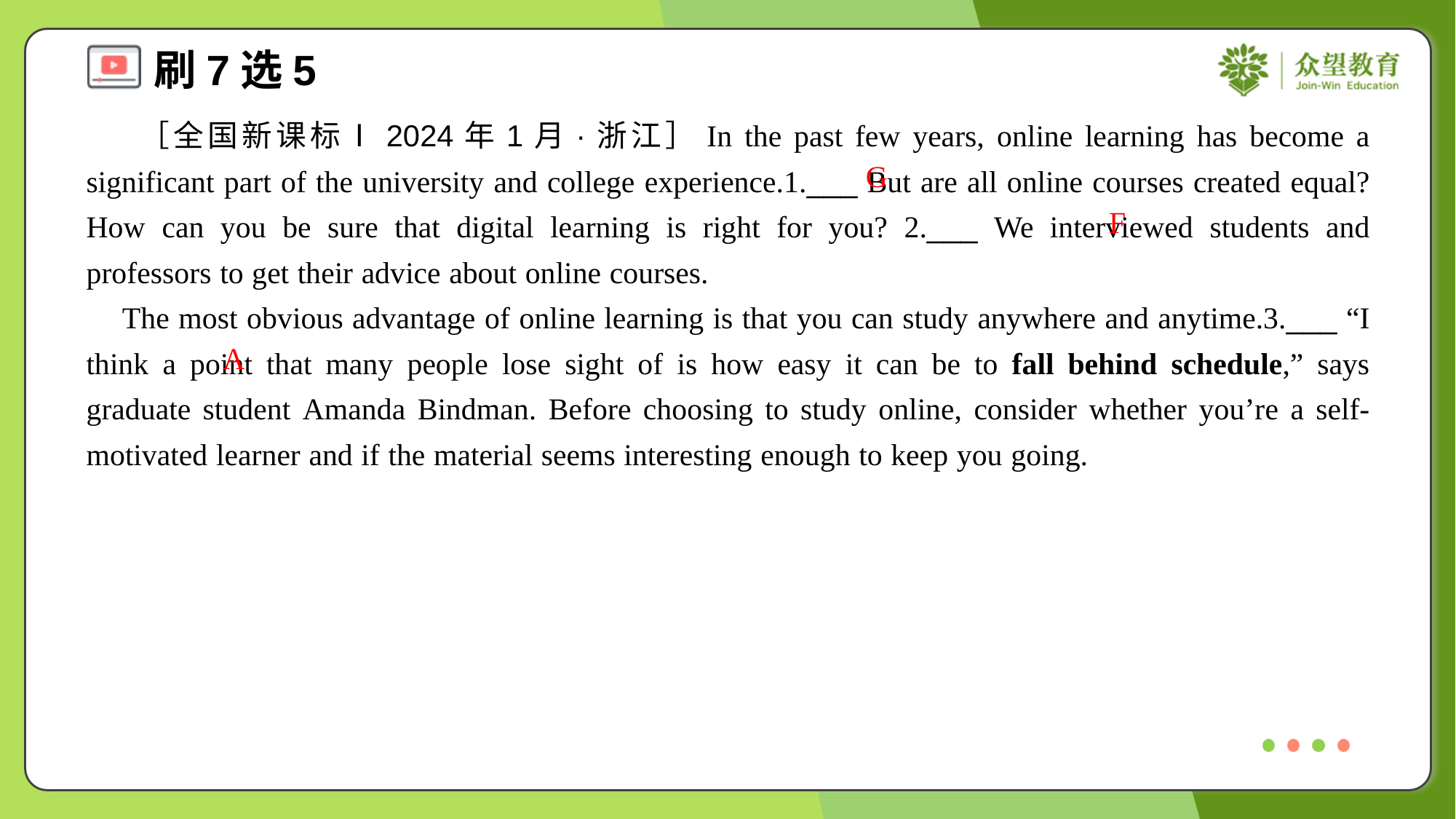

［全国新课标Ⅰ2024年1月·浙江］In the past few years, online learning has become a significant part of the university and college experience.1.___ But are all online courses created equal? How can you be sure that digital learning is right for you? 2.___ We interviewed students and professors to get their advice about online courses.
    The most obvious advantage of online learning is that you can study anywhere and anytime.3.___ “I think a point that many people lose sight of is how easy it can be to fall behind schedule,” says graduate student Amanda Bindman. Before choosing to study online, consider whether you’re a self-motivated learner and if the material seems interesting enough to keep you going.
G
F
A